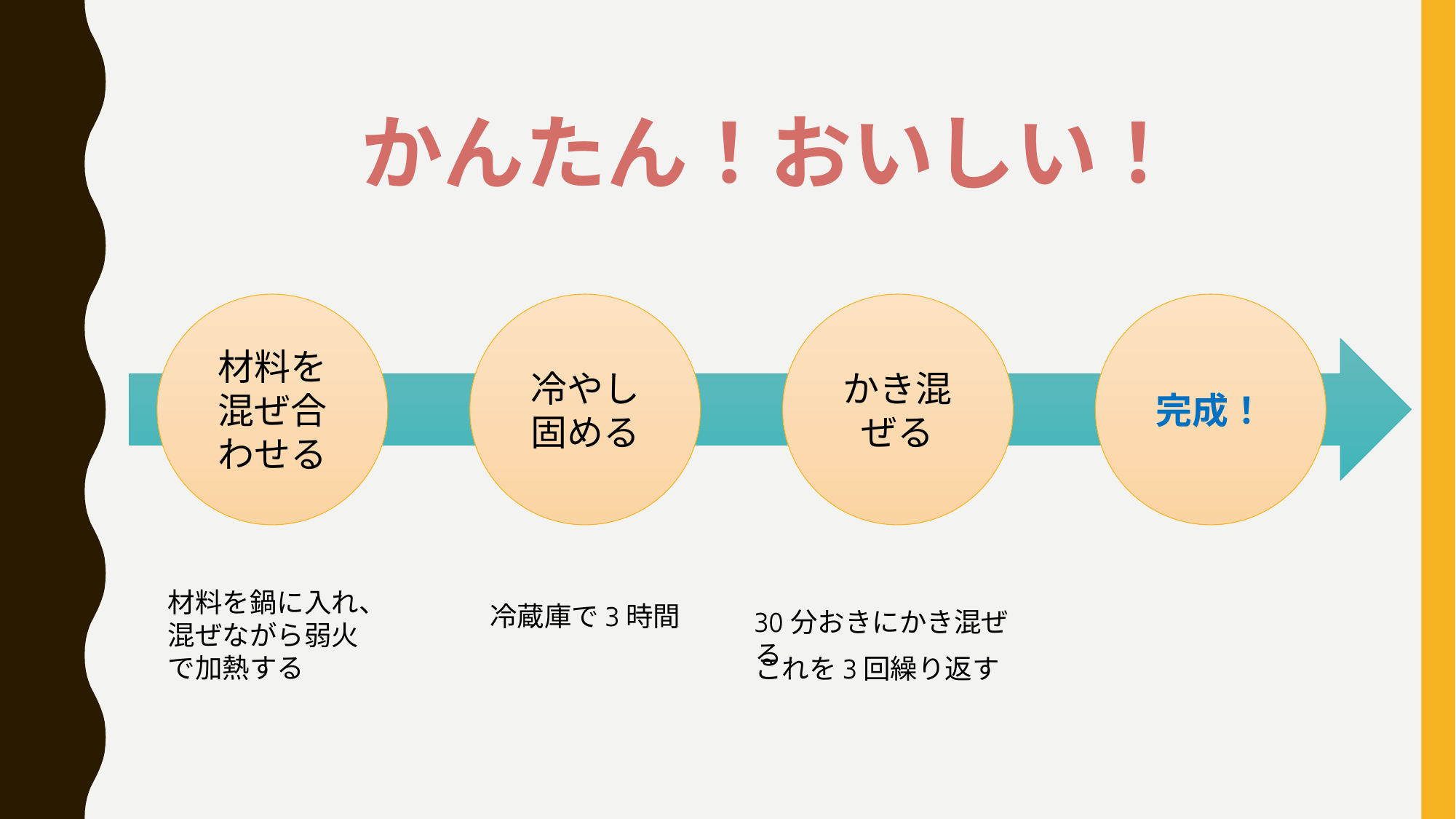

かんたん！おいしい！
材料を混ぜ合わせる
冷やし固める
かき混ぜる
完成！

材料を鍋に入れ、混ぜながら弱火で加熱する
冷蔵庫で3時間
30分おきにかき混ぜる
これを3回繰り返す